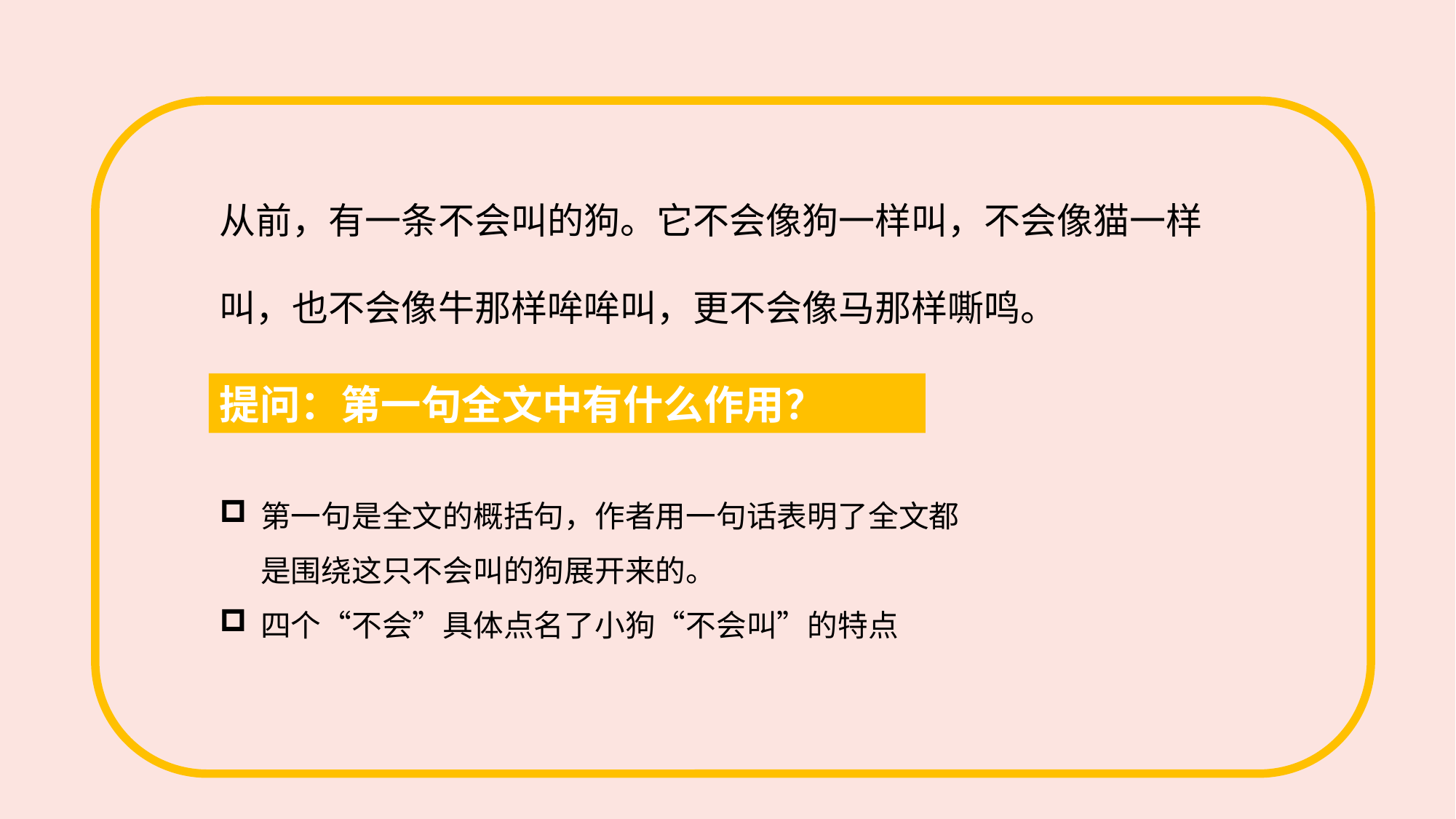

从前，有一条不会叫的狗。它不会像狗一样叫，不会像猫一样叫，也不会像牛那样哞哞叫，更不会像马那样嘶鸣。
提问：第一句全文中有什么作用？
第一句是全文的概括句，作者用一句话表明了全文都是围绕这只不会叫的狗展开来的。
四个“不会”具体点名了小狗“不会叫”的特点